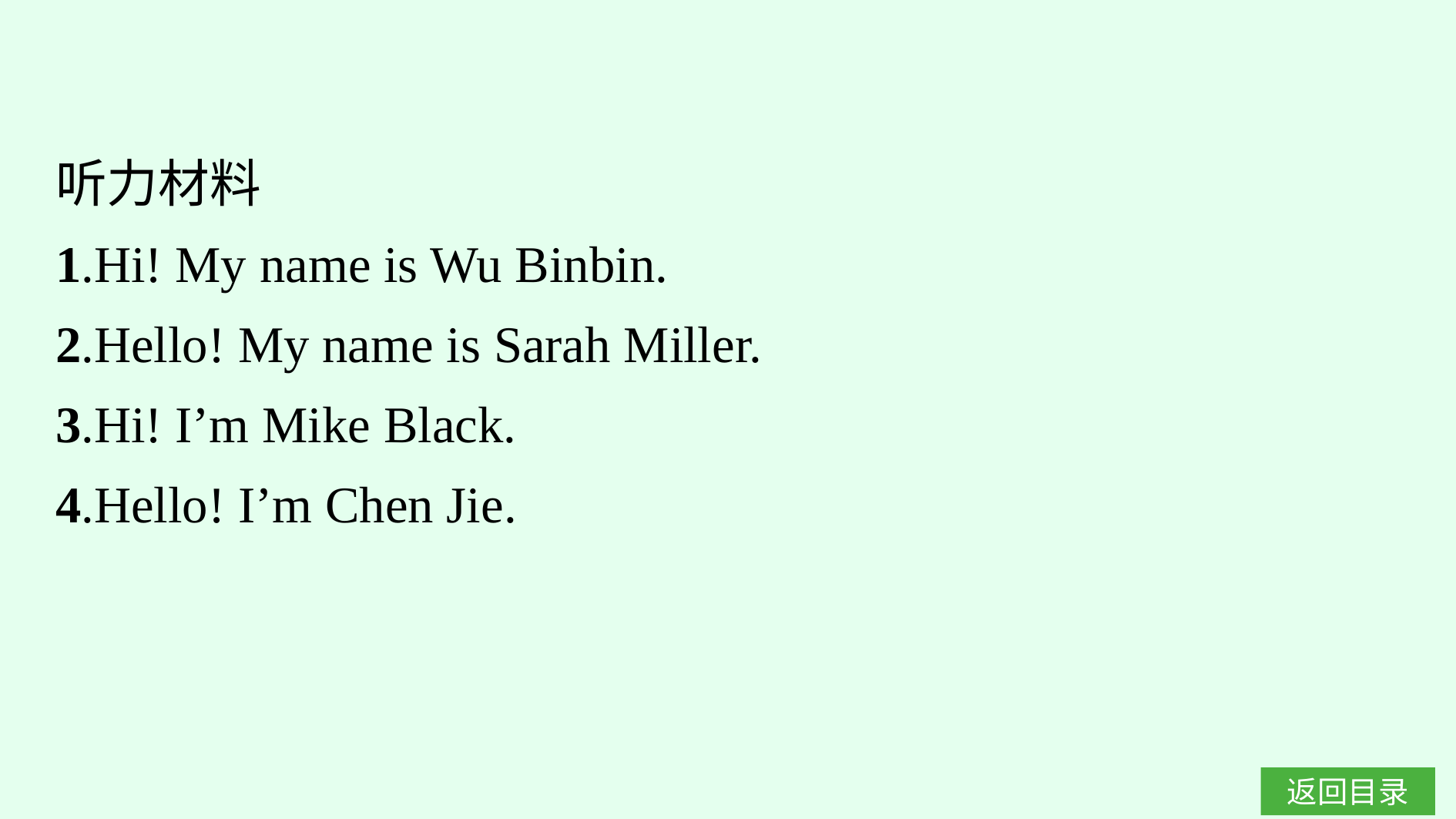

听力材料
1.Hi! My name is Wu Binbin.
2.Hello! My name is Sarah Miller.
3.Hi! I’m Mike Black.
4.Hello! I’m Chen Jie.